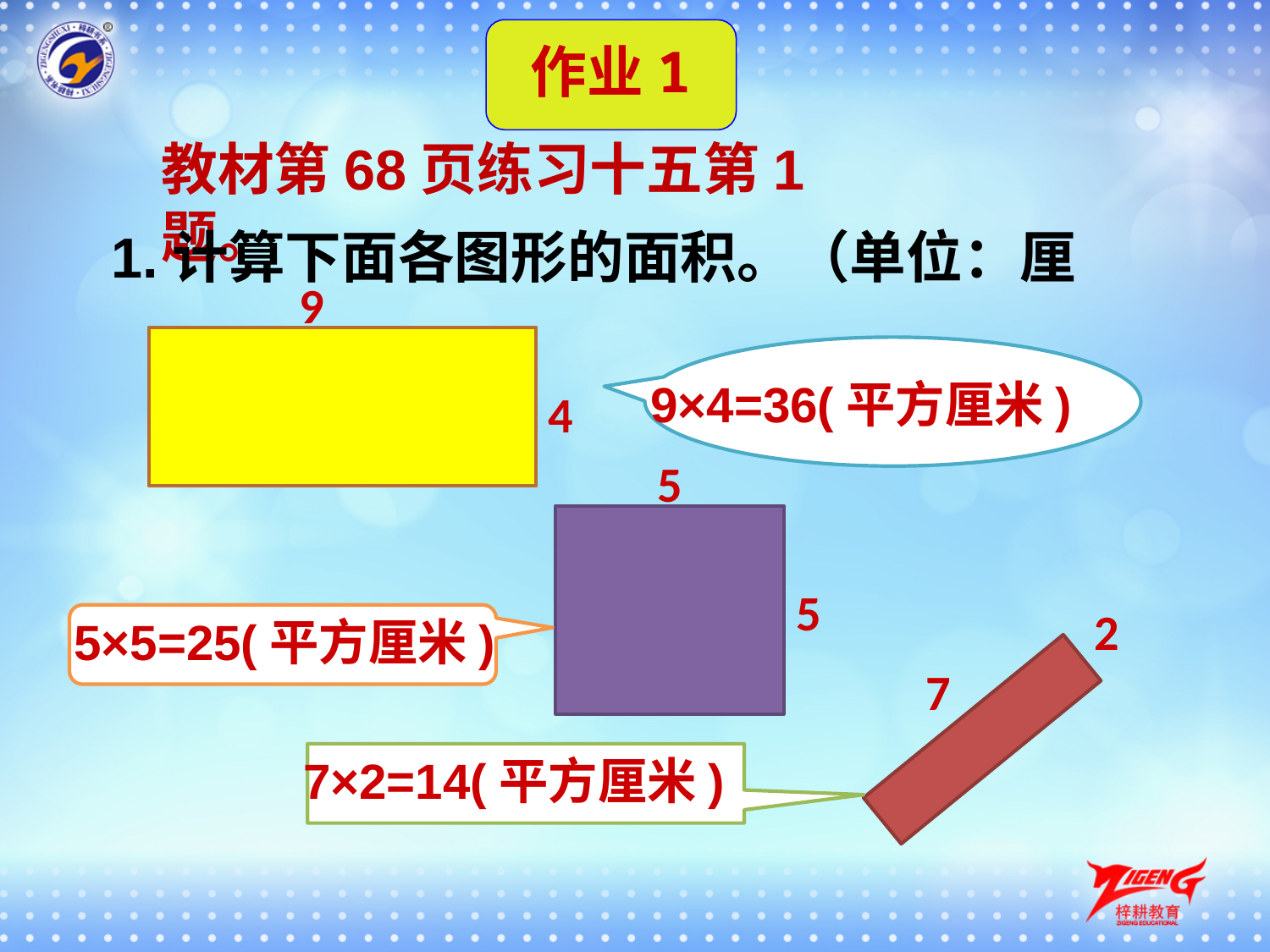

作业1
教材第68页练习十五第1题。
1.计算下面各图形的面积。（单位：厘米）
9

4

 9×4=36(平方厘米)
5

5
2
7

5×5=25(平方厘米)
7×2=14(平方厘米)